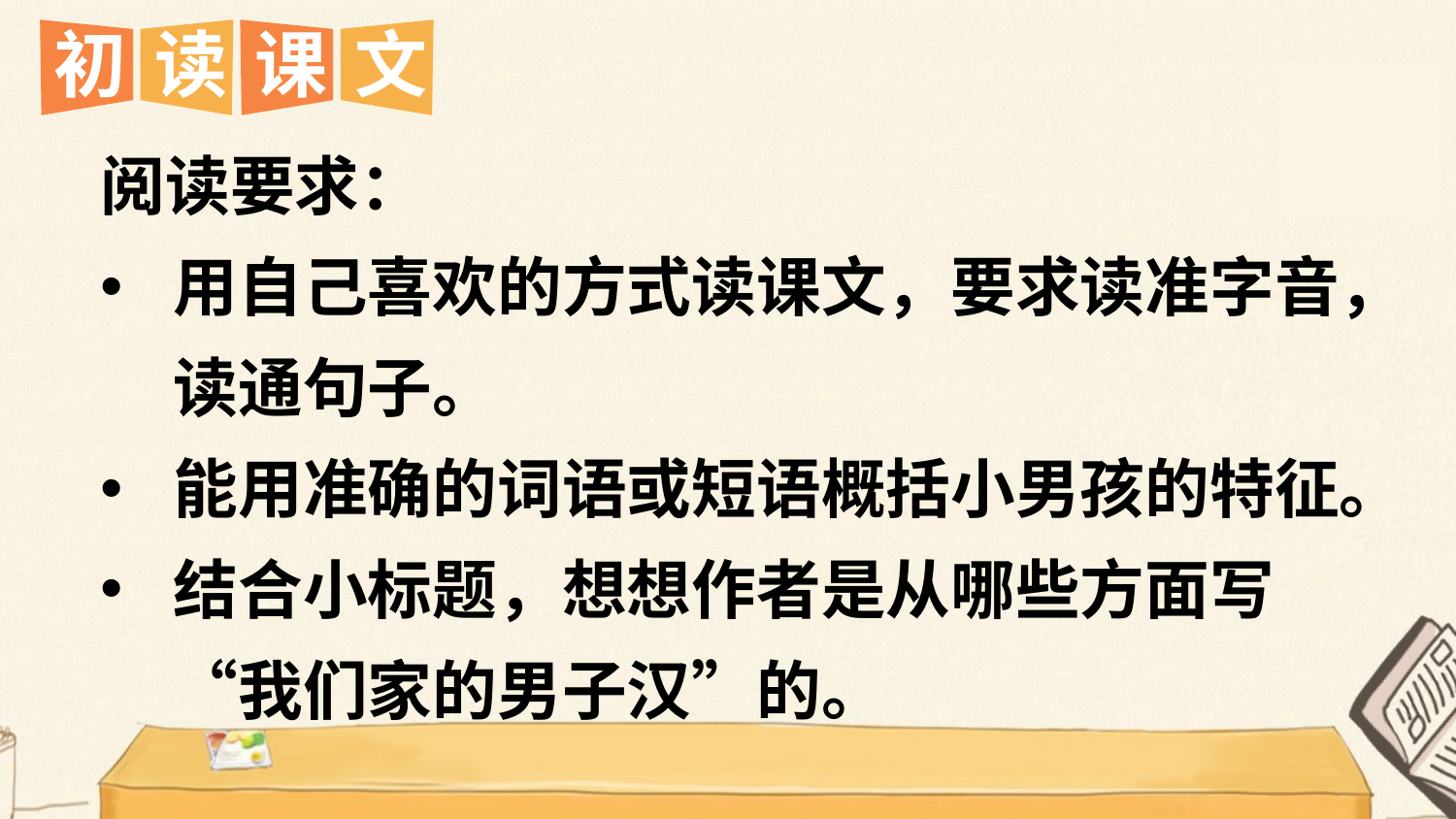

初
读
课
文
阅读要求：
用自己喜欢的方式读课文，要求读准字音，读通句子。
能用准确的词语或短语概括小男孩的特征。
结合小标题，想想作者是从哪些方面写“我们家的男子汉”的。